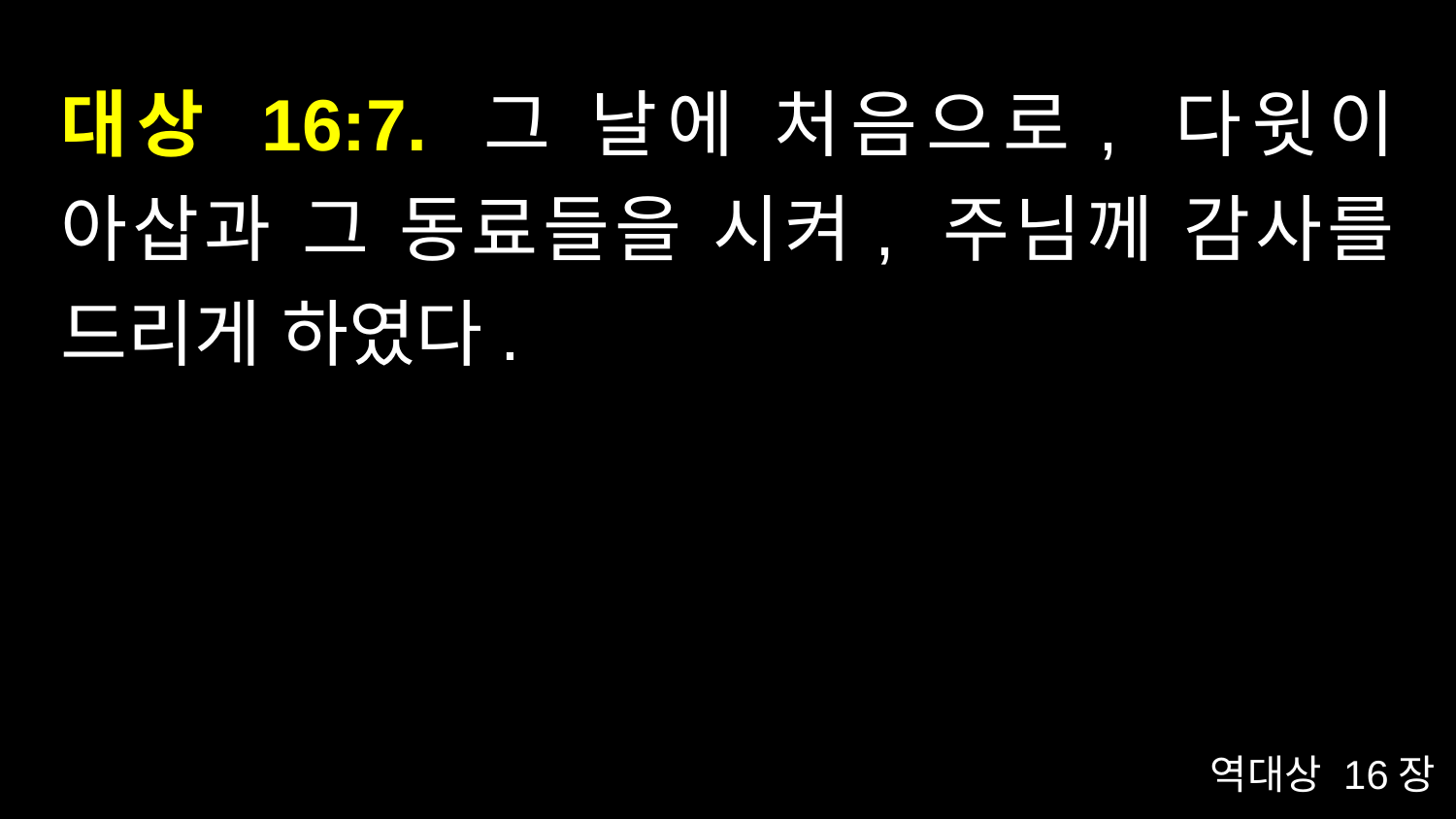

# 대상 16:7. 그 날에 처음으로, 다윗이 아삽과 그 동료들을 시켜, 주님께 감사를 드리게 하였다.
역대상 16장